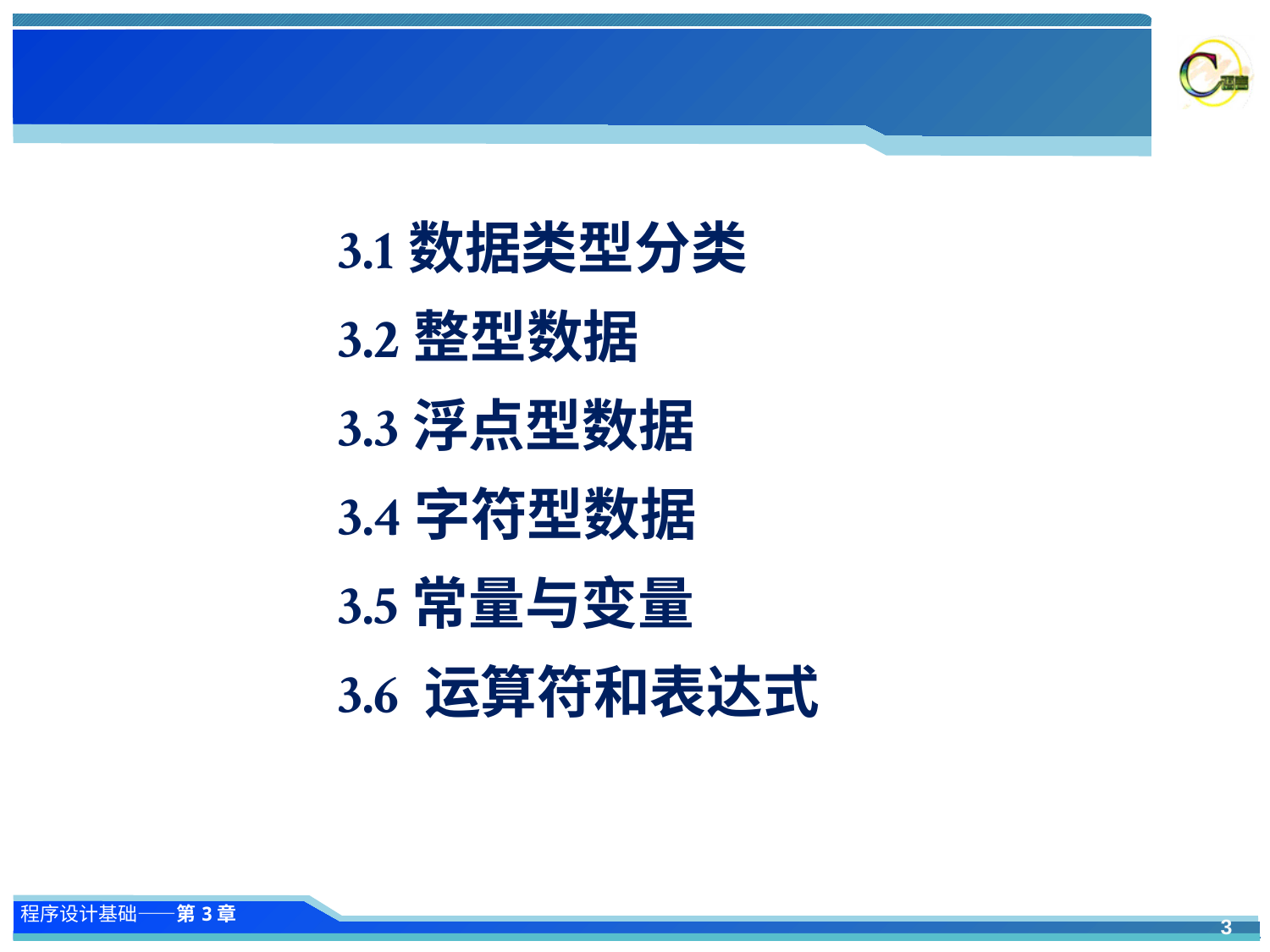

3.1数据类型分类
3.2整型数据
3.3浮点型数据
3.4字符型数据
3.5常量与变量
3.6 运算符和表达式
3